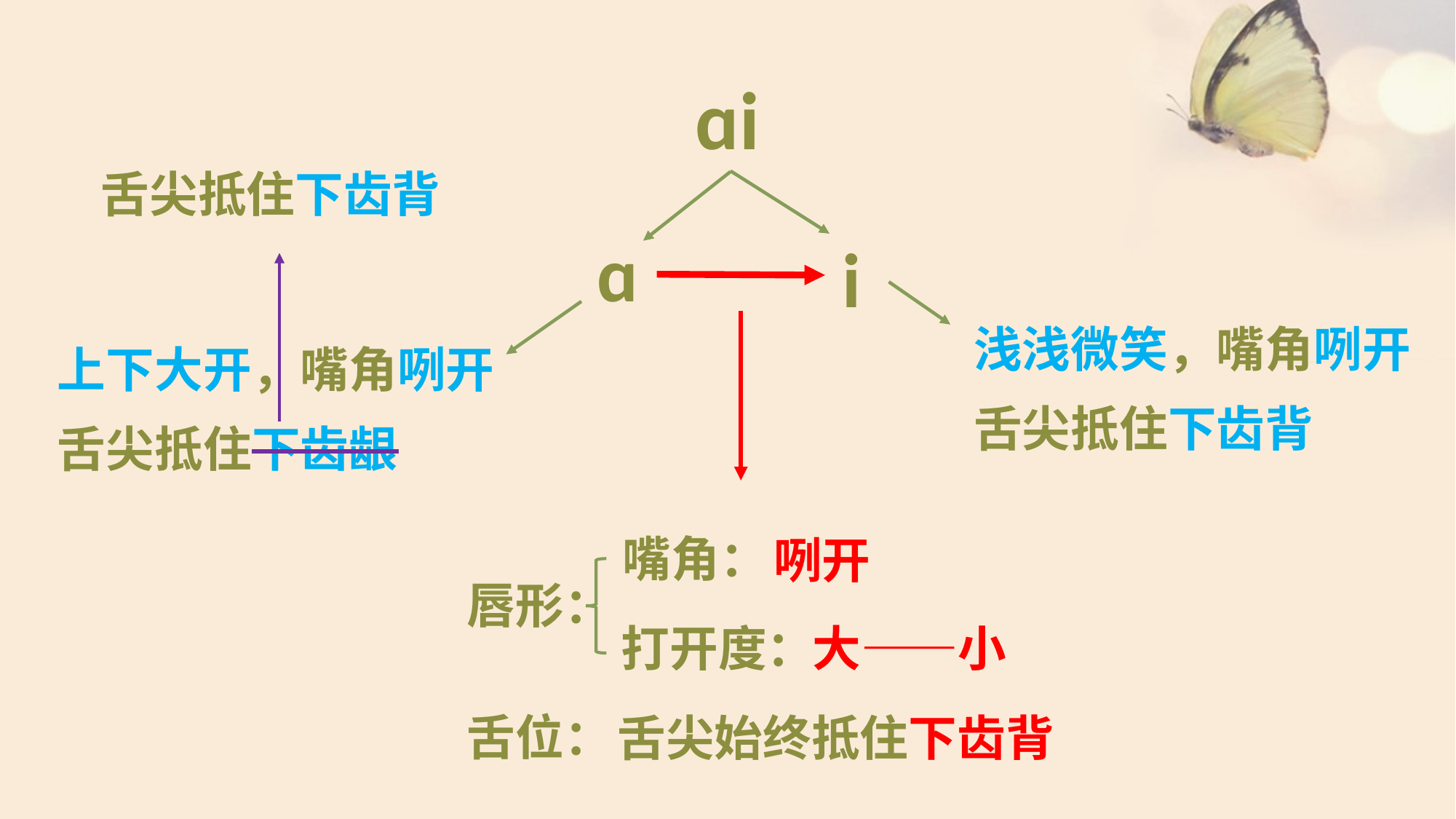

ɑi
舌尖抵住下齿背
ɑ
i
浅浅微笑，嘴角咧开
舌尖抵住下齿背
上下大开，嘴角咧开
舌尖抵住下齿龈
嘴角：
咧开

唇形：
打开度：
大——小
舌位：
舌尖始终抵住下齿背